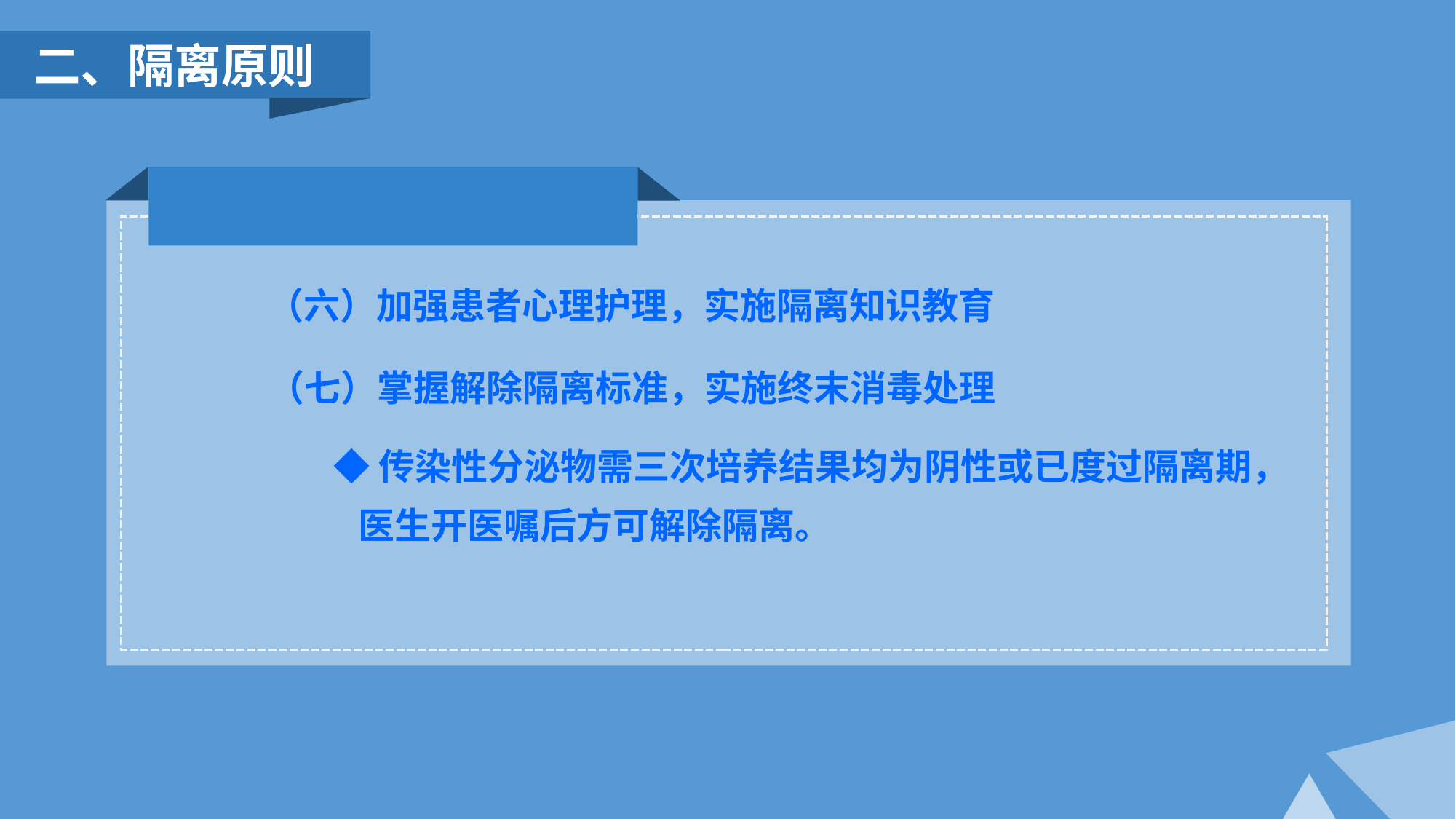

二、隔离原则

（六）加强患者心理护理，实施隔离知识教育
（七）掌握解除隔离标准，实施终末消毒处理

        ◆传染性分泌物需三次培养结果均为阴性或已度过隔离期，
          医生开医嘱后方可解除隔离。